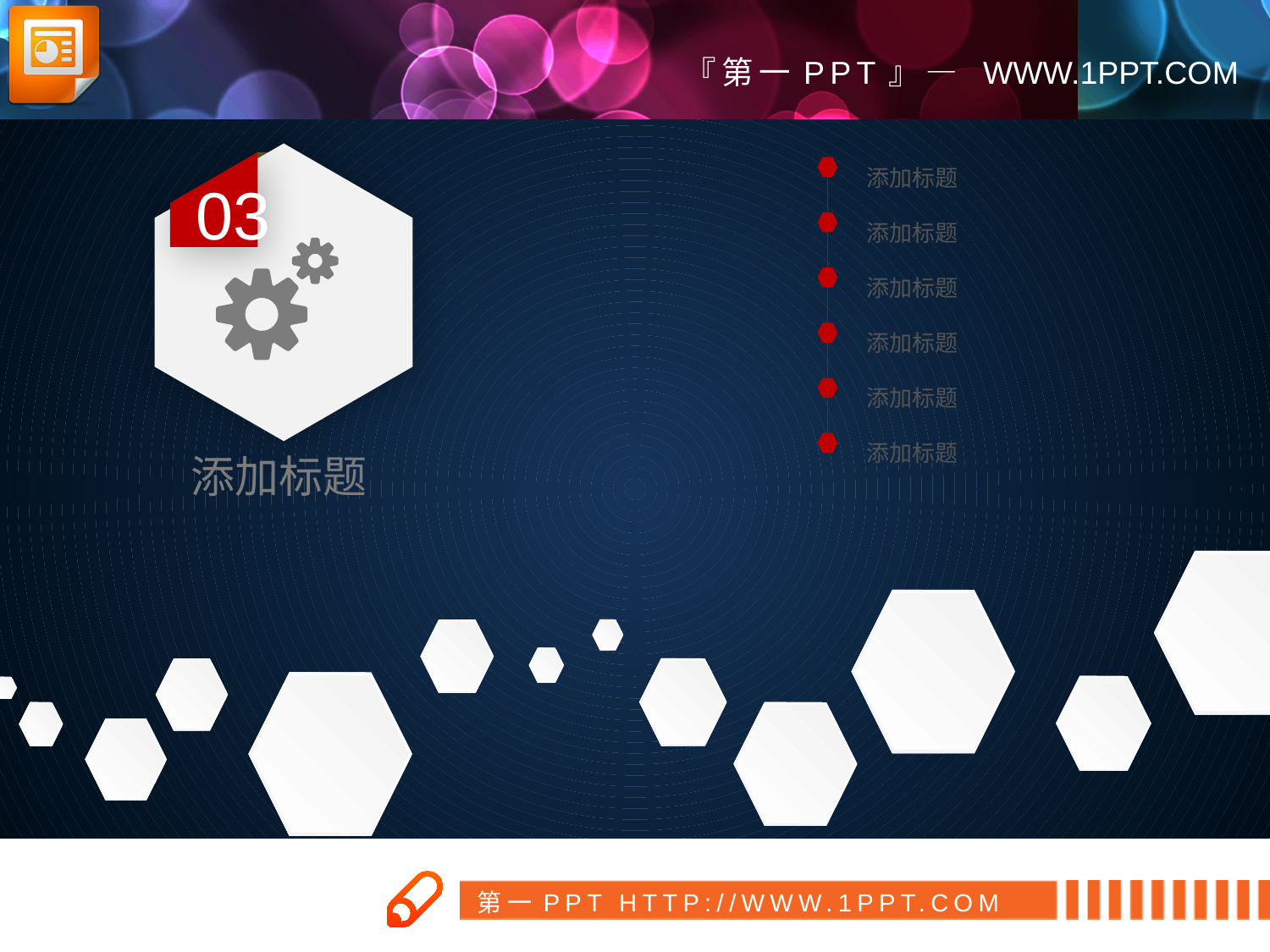

添加标题
添加标题
添加标题
添加标题
添加标题
添加标题

03

添加标题